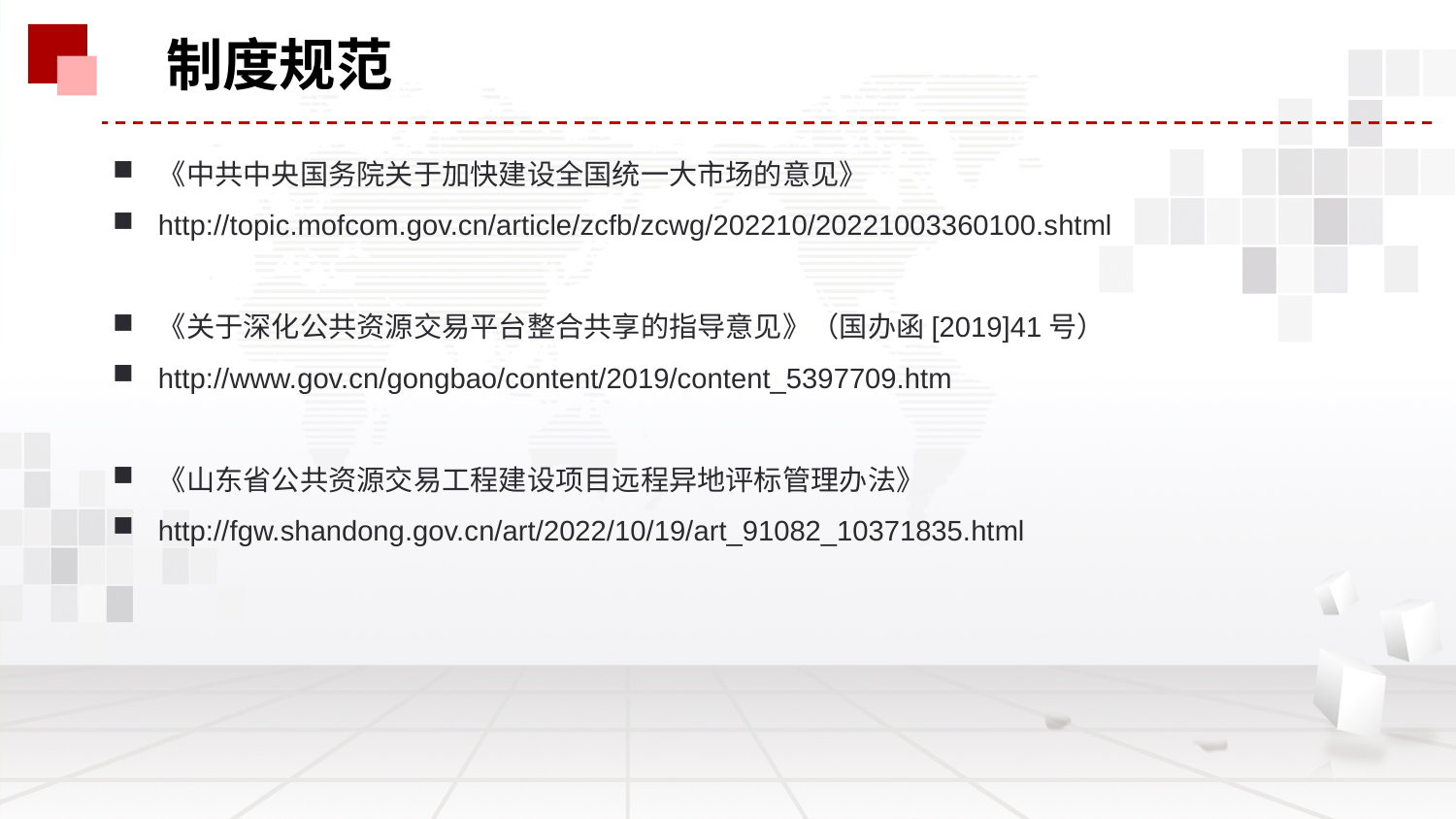

制度规范
《中共中央国务院关于加快建设全国统一大市场的意见》
http://topic.mofcom.gov.cn/article/zcfb/zcwg/202210/20221003360100.shtml

《关于深化公共资源交易平台整合共享的指导意见》（国办函[2019]41号）
http://www.gov.cn/gongbao/content/2019/content_5397709.htm

《山东省公共资源交易工程建设项目远程异地评标管理办法》
http://fgw.shandong.gov.cn/art/2022/10/19/art_91082_10371835.html